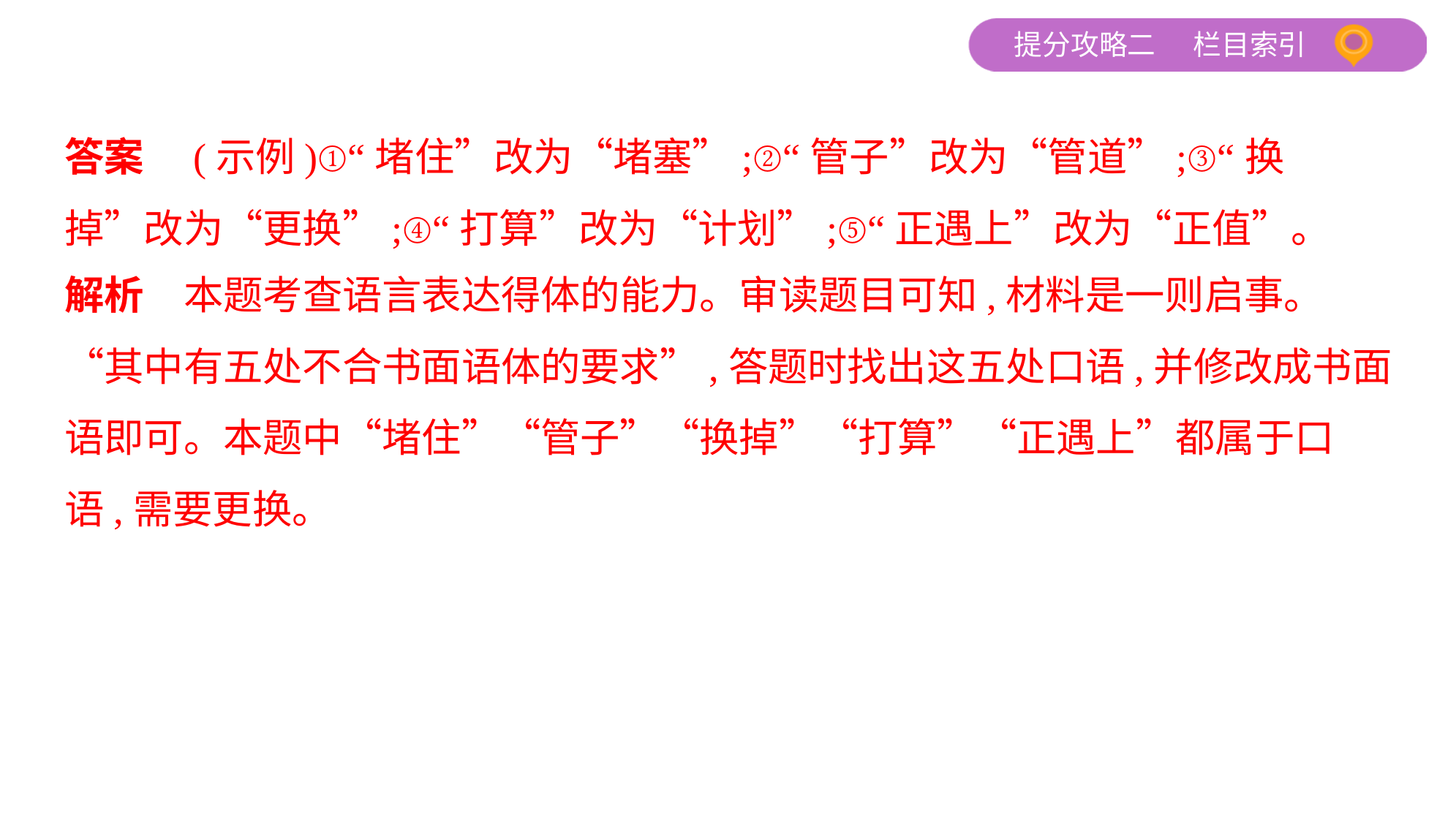

答案　(示例)①“堵住”改为“堵塞”;②“管子”改为“管道”;③“换
掉”改为“更换”;④“打算”改为“计划”;⑤“正遇上”改为“正值”。
解析　本题考查语言表达得体的能力。审读题目可知,材料是一则启事。
“其中有五处不合书面语体的要求”,答题时找出这五处口语,并修改成书面
语即可。本题中“堵住”“管子”“换掉”“打算”“正遇上”都属于口
语,需要更换。